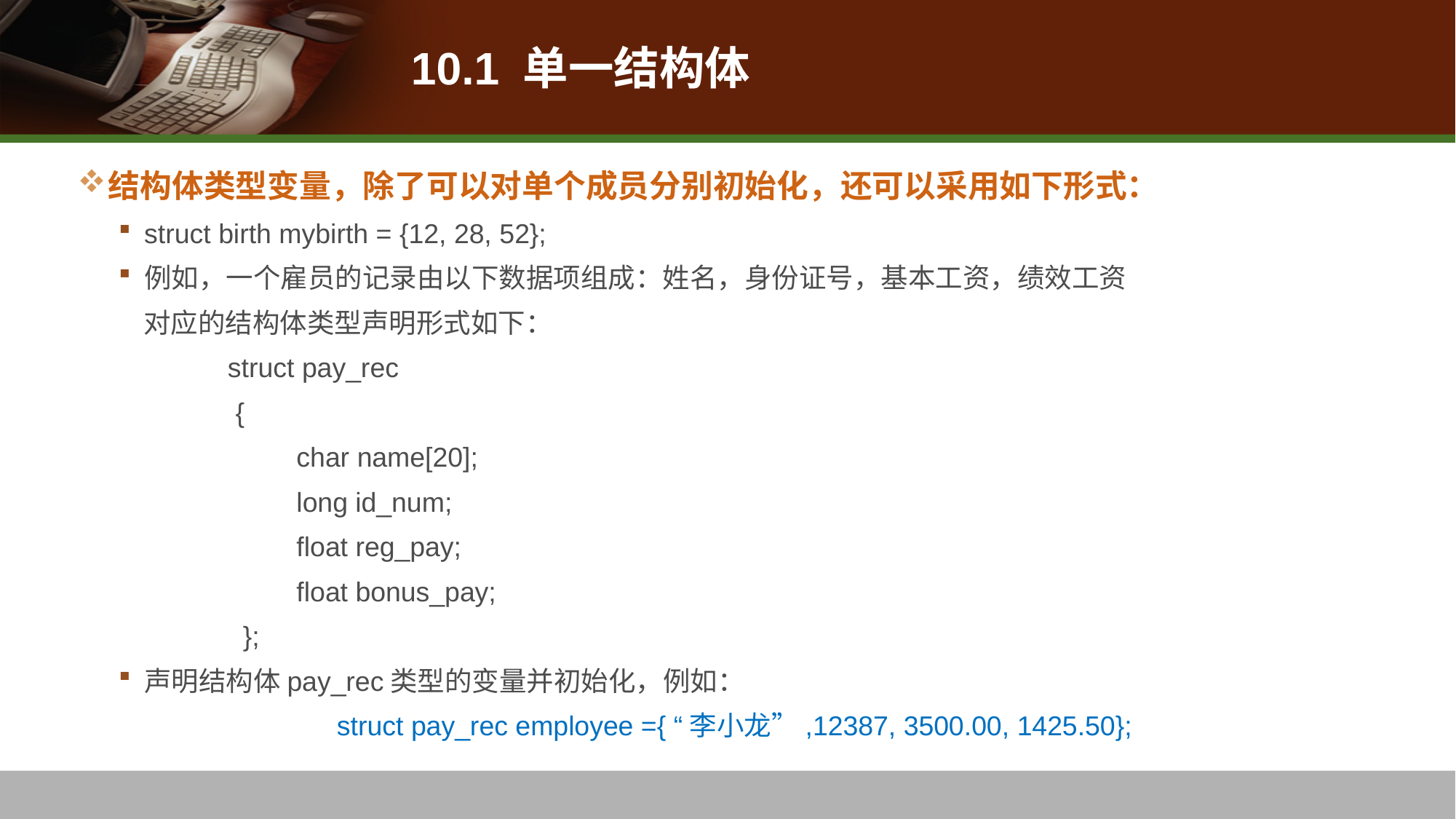

# 10.1 单一结构体
结构体类型变量，除了可以对单个成员分别初始化，还可以采用如下形式：
struct birth mybirth = {12, 28, 52};
例如，一个雇员的记录由以下数据项组成：姓名，身份证号，基本工资，绩效工资
   对应的结构体类型声明形式如下：
	struct pay_rec
	 {
	         char name[20];
	         long id_num;
	         float reg_pay;
	         float bonus_pay;
	  };
声明结构体pay_rec类型的变量并初始化，例如：
		struct pay_rec employee ={ “李小龙”,12387, 3500.00, 1425.50};